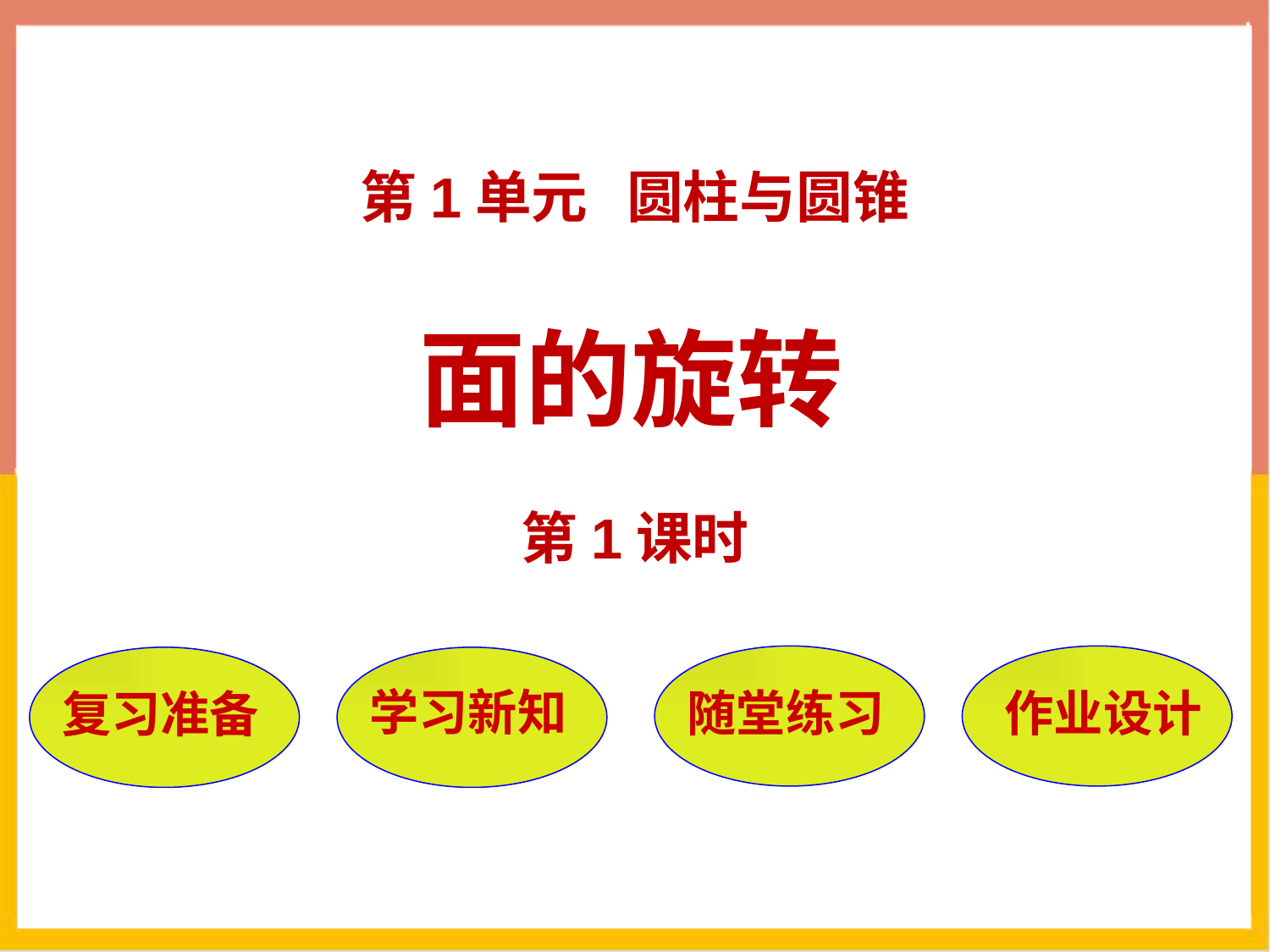

第1单元   圆柱与圆锥
面的旋转
第1课时

随堂练习

作业设计

复习准备

学习新知